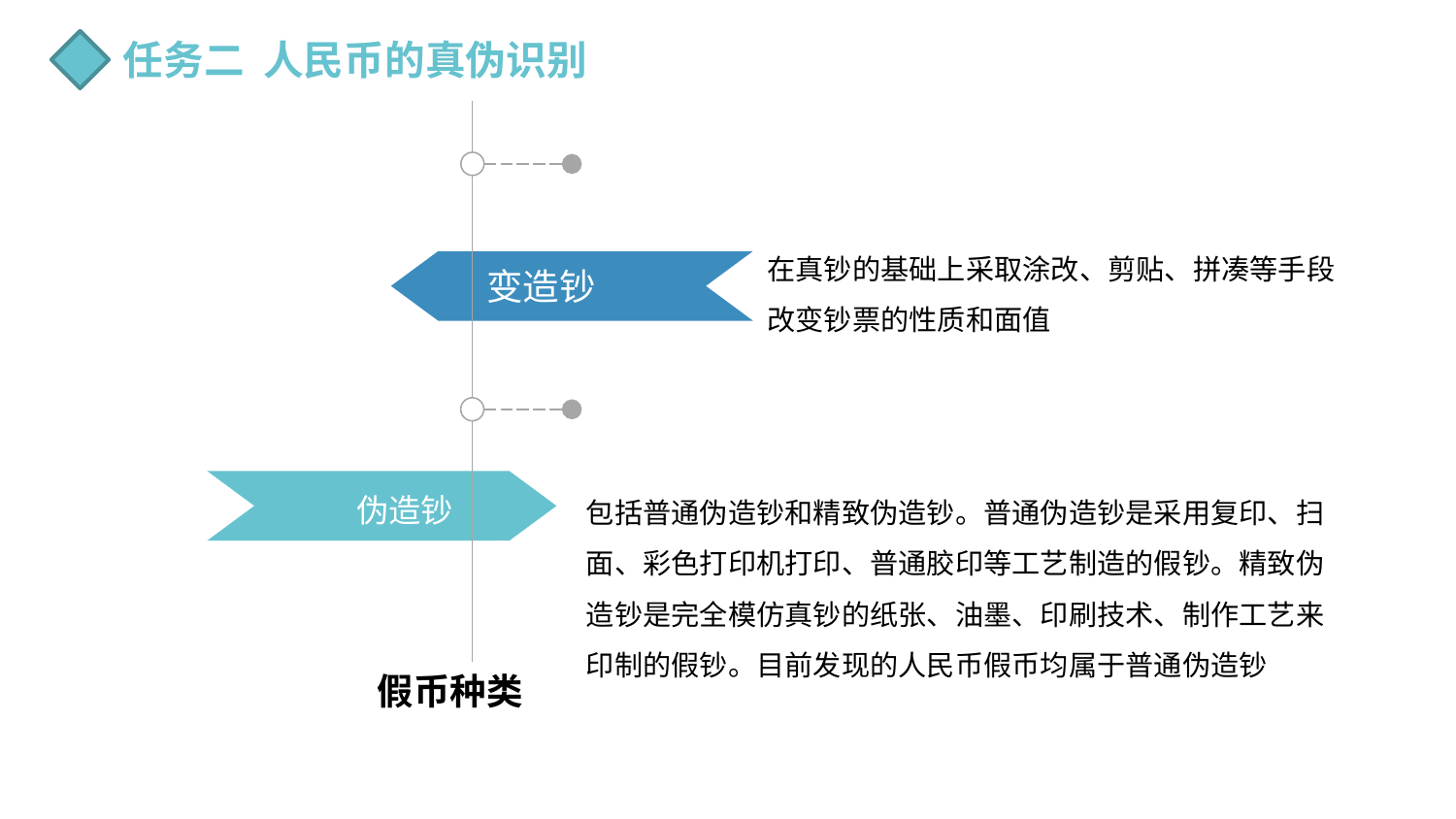

任务二  人民币的真伪识别

财务主管岗位
在真钞的基础上采取涂改、剪贴、拼凑等手段改变钞票的性质和面值

变造钞
会计核算岗位

           伪造钞
包括普通伪造钞和精致伪造钞。普通伪造钞是采用复印、扫面、彩色打印机打印、普通胶印等工艺制造的假钞。精致伪造钞是完全模仿真钞的纸张、油墨、印刷技术、制作工艺来印制的假钞。目前发现的人民币假币均属于普通伪造钞
出纳岗位
假币种类